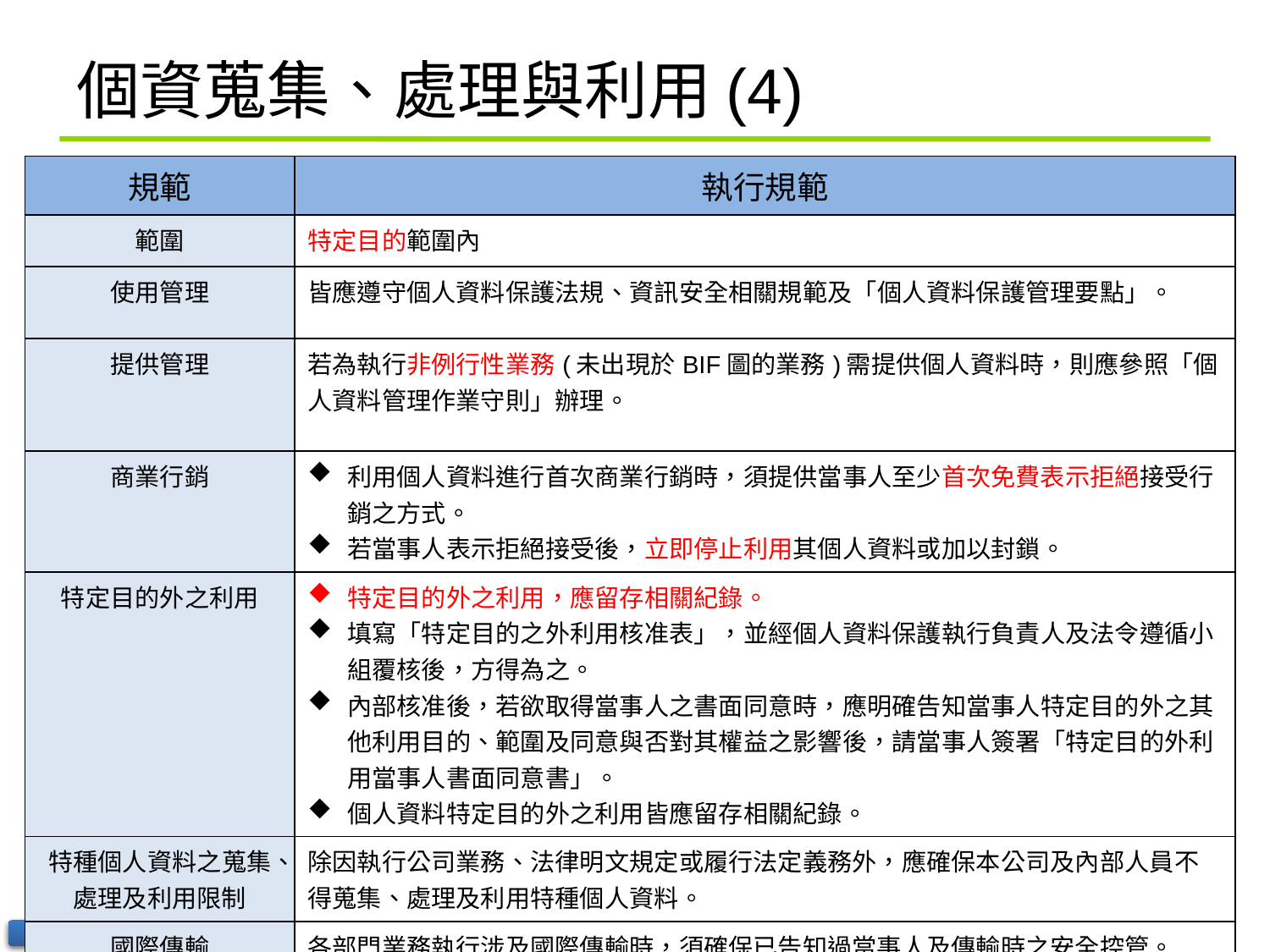

# 個資蒐集、處理與利用(4)
| 規範 | 執行規範 |
| --- | --- |
| 範圍 | 特定目的範圍內 |
| 使用管理 | 皆應遵守個人資料保護法規、資訊安全相關規範及「個人資料保護管理要點」。 |
| 提供管理 | 若為執行非例行性業務(未出現於BIF圖的業務)需提供個人資料時，則應參照「個人資料管理作業守則」辦理。 |
| 商業行銷 | 利用個人資料進行首次商業行銷時，須提供當事人至少首次免費表示拒絕接受行銷之方式。 若當事人表示拒絕接受後，立即停止利用其個人資料或加以封鎖。 |
| 特定目的外之利用 | 特定目的外之利用，應留存相關紀錄。 填寫「特定目的之外利用核准表」，並經個人資料保護執行負責人及法令遵循小組覆核後，方得為之。 內部核准後，若欲取得當事人之書面同意時，應明確告知當事人特定目的外之其他利用目的、範圍及同意與否對其權益之影響後，請當事人簽署「特定目的外利用當事人書面同意書」。 個人資料特定目的外之利用皆應留存相關紀錄。 |
| 特種個人資料之蒐集、處理及利用限制 | 除因執行公司業務、法律明文規定或履行法定義務外，應確保本公司及內部人員不得蒐集、處理及利用特種個人資料。 |
| 國際傳輸 | 各部門業務執行涉及國際傳輸時，須確保已告知過當事人及傳輸時之安全控管。 |